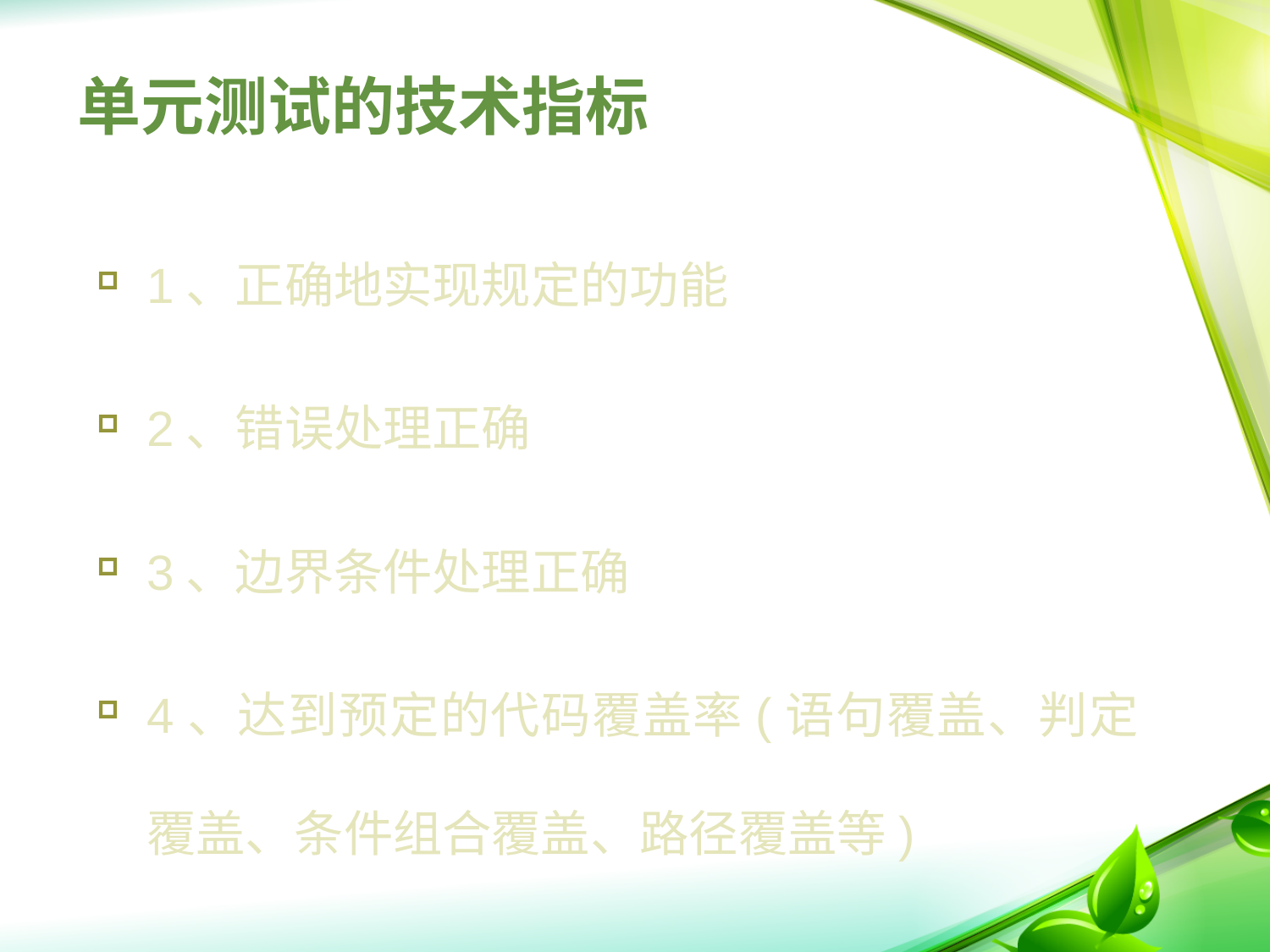

# 单元测试的技术指标
1、正确地实现规定的功能
2、错误处理正确
3、边界条件处理正确
4、达到预定的代码覆盖率(语句覆盖、判定覆盖、条件组合覆盖、路径覆盖等)